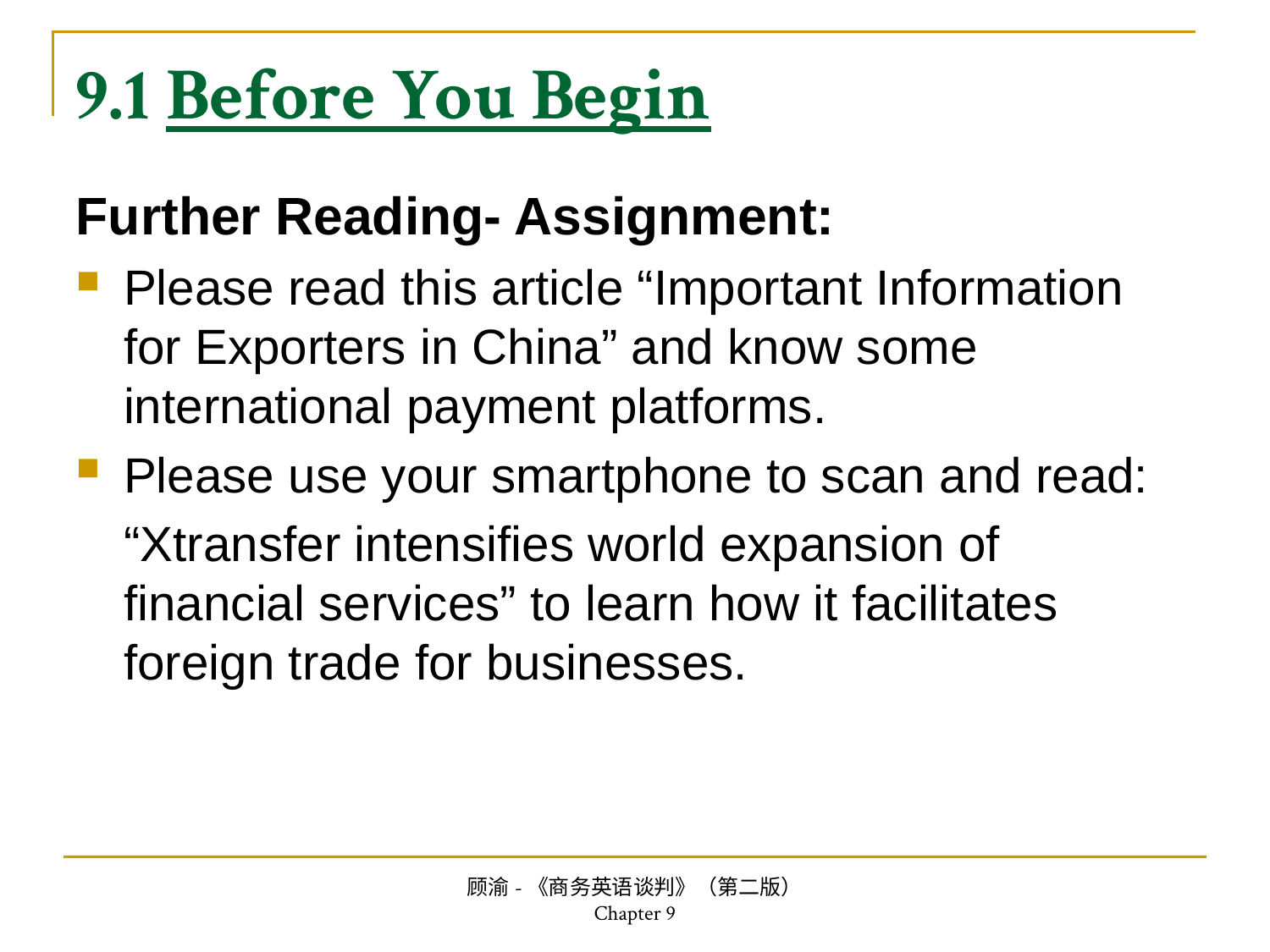

# 9.1 Before You Begin
Further Reading- Assignment:
Please read this article “Important Information for Exporters in China” and know some international payment platforms.
Please use your smartphone to scan and read:
“Xtransfer intensifies world expansion of financial services” to learn how it facilitates foreign trade for businesses.

18
顾渝-《商务英语谈判》（第二版） Chapter 9